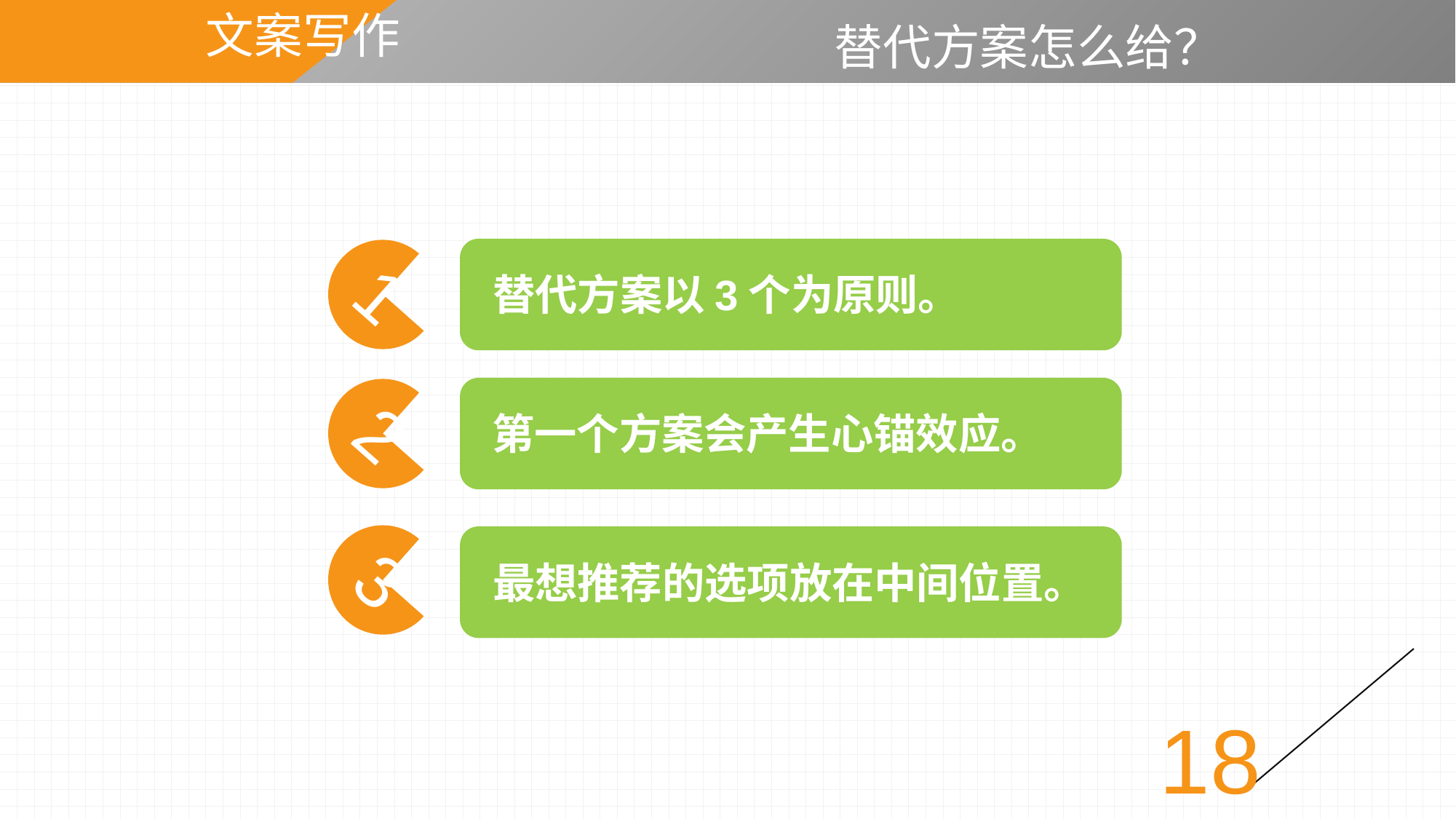

# 替代方案怎么给？
文案写作

1
替代方案以3个为原则。

2
第一个方案会产生心锚效应。
3

最想推荐的选项放在中间位置。
18